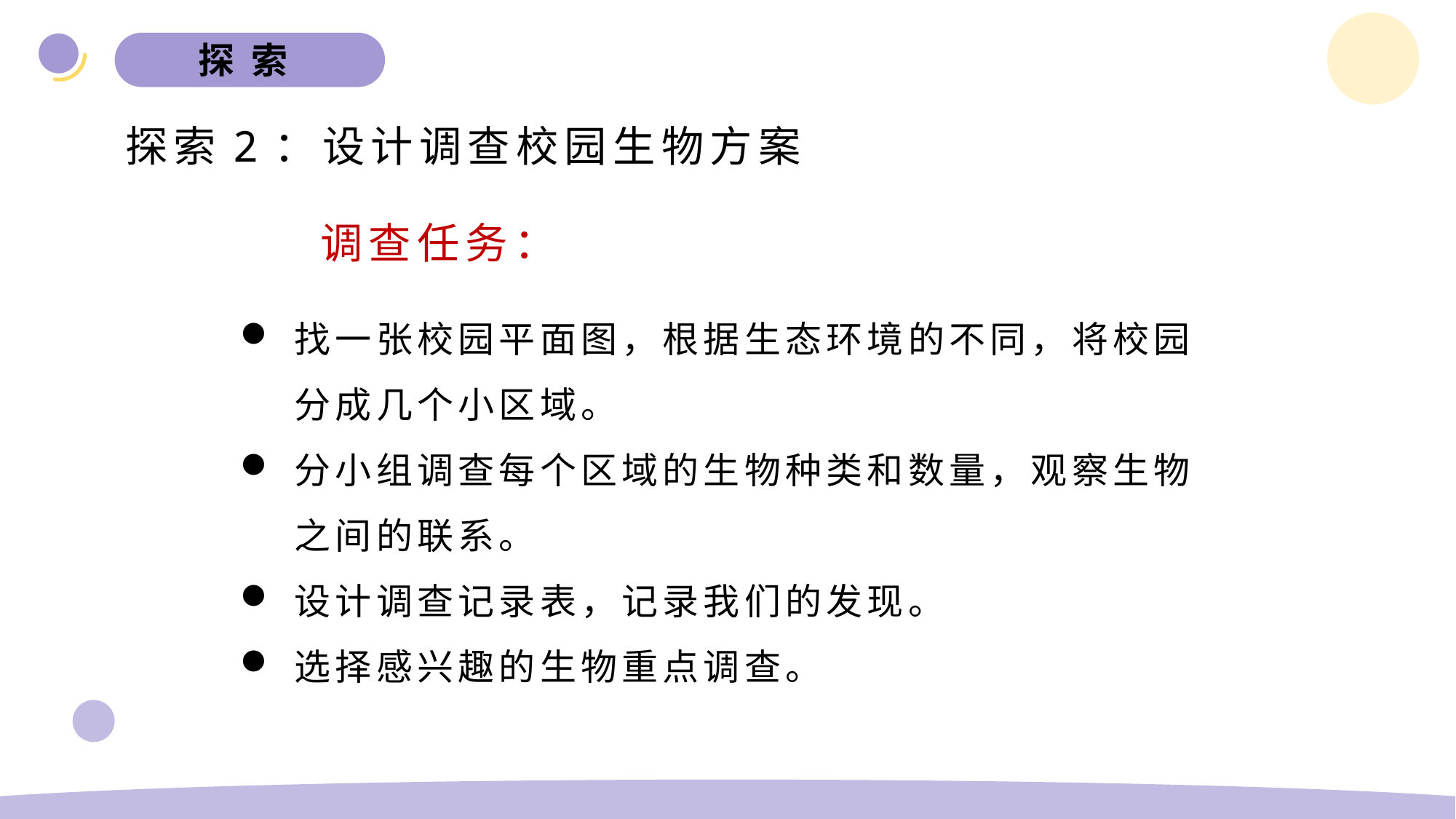

探  索

探索2：设计调查校园生物方案
调查任务：
找一张校园平面图，根据生态环境的不同，将校园分成几个小区域。
分小组调查每个区域的生物种类和数量，观察生物之间的联系。
设计调查记录表，记录我们的发现。
选择感兴趣的生物重点调查。